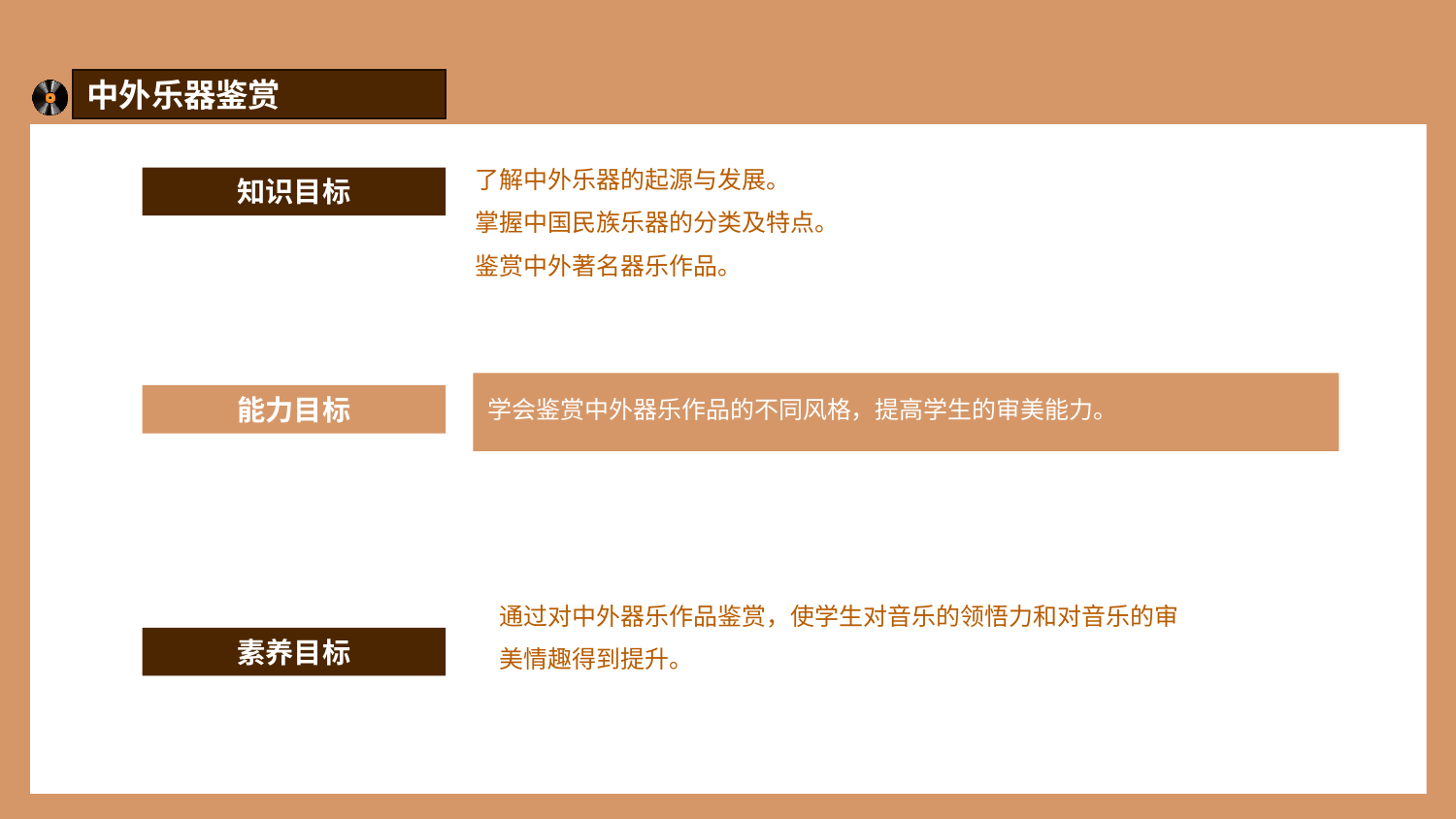

中外乐器鉴赏
了解中外乐器的起源与发展。
掌握中国民族乐器的分类及特点。
鉴赏中外著名器乐作品。
知识目标
学会鉴赏中外器乐作品的不同风格，提高学生的审美能力。
能力目标
通过对中外器乐作品鉴赏，使学生对音乐的领悟力和对音乐的审
美情趣得到提升。
素养目标